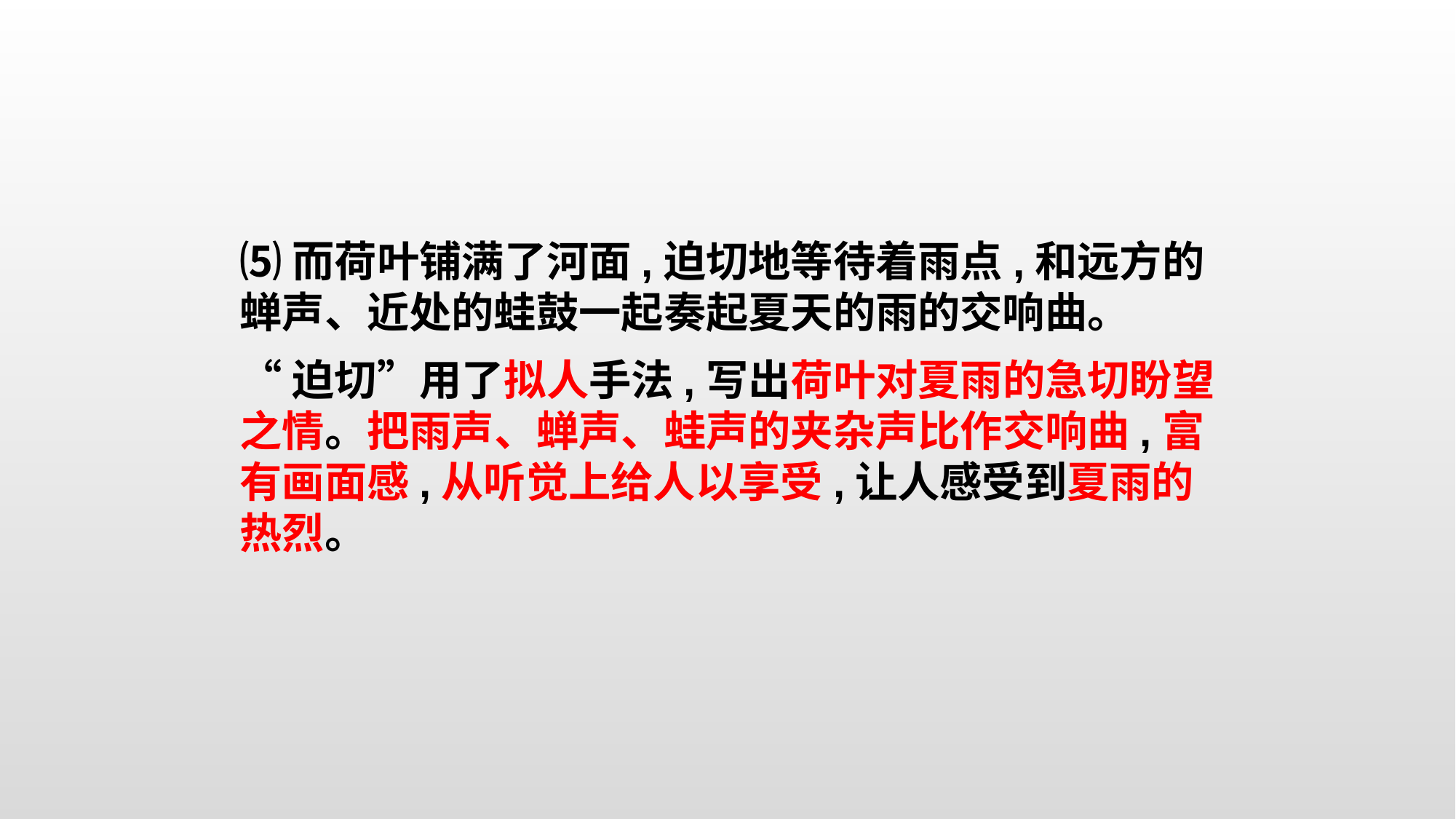

⑸而荷叶铺满了河面,迫切地等待着雨点,和远方的
蝉声、近处的蛙鼓一起奏起夏天的雨的交响曲。
“迫切”用了拟人手法,写出荷叶对夏雨的急切盼望之情。把雨声、蝉声、蛙声的夹杂声比作交响曲,富有画面感,从听觉上给人以享受,让人感受到夏雨的热烈。